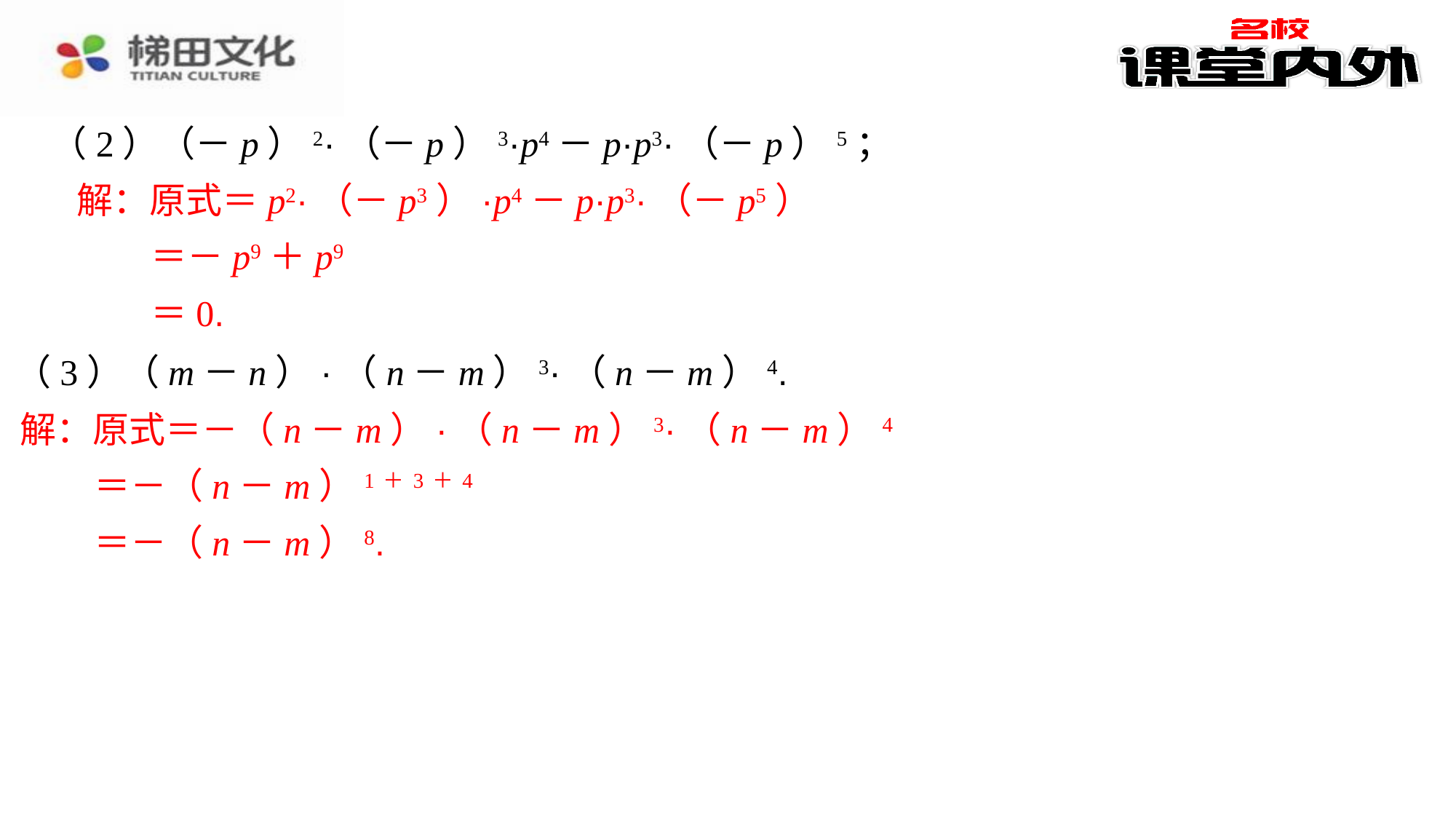

（2）（－p）2·（－p）3·p4－p·p3·（－p）5；
解：原式＝p2·（－p3）·p4－p·p3·（－p5）
        ＝－p9＋p9
        ＝0.
（3）（m－n）·（n－m）3·（n－m）4.
解：原式＝－（n－m）·（n－m）3·（n－m）4
        ＝－（n－m）1＋3＋4
        ＝－（n－m）8.